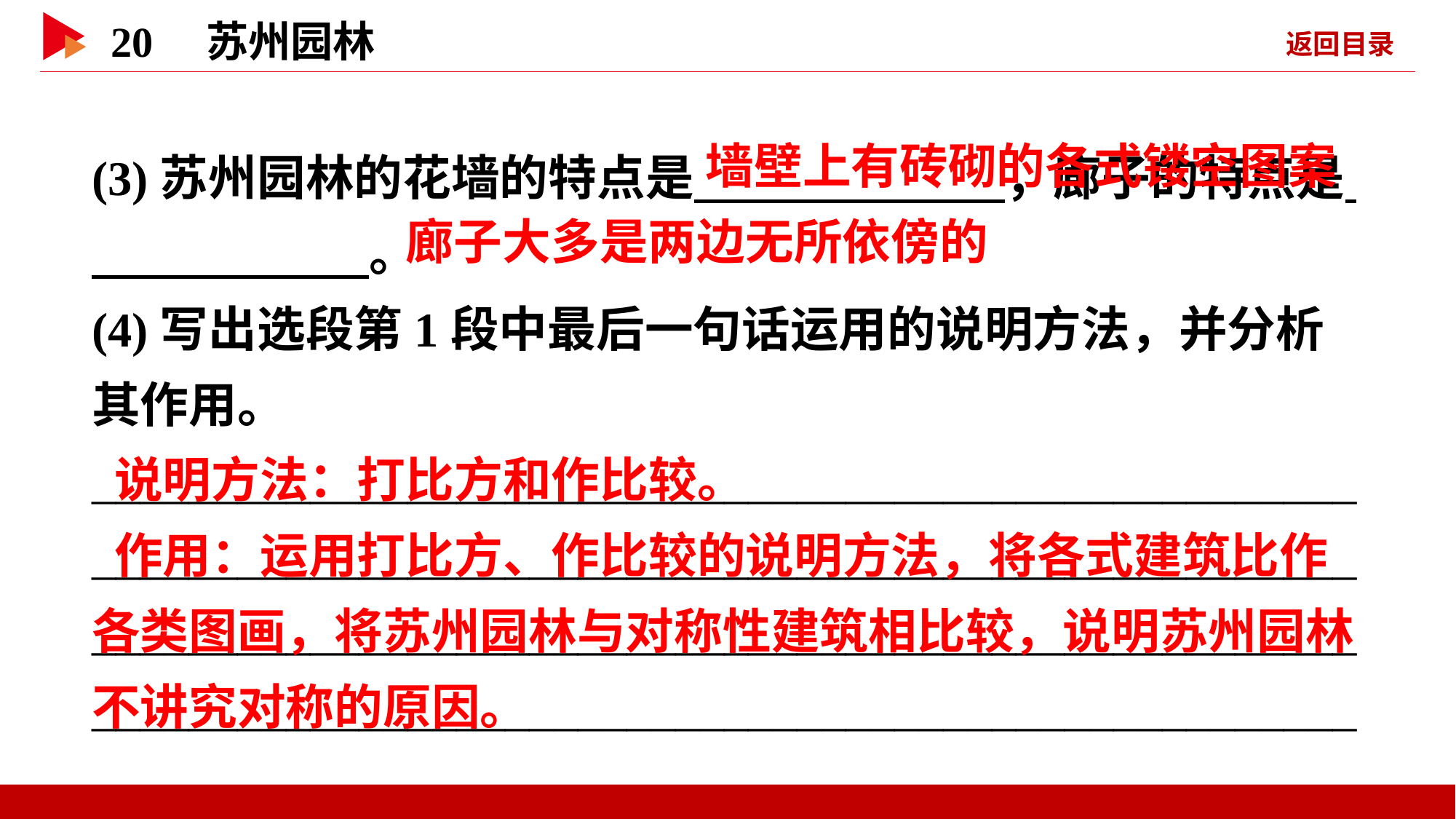

(3)苏州园林的花墙的特点是                            ，廊子的特点是                           。
(4)写出选段第1段中最后一句话运用的说明方法，并分析其作用。
________________________________________________________________________________________________________________________________________________________________________________________________________________
 墙壁上有砖砌的各式镂空图案
 廊子大多是两边无所依傍的
 说明方法：打比方和作比较。
 作用：运用打比方、作比较的说明方法，将各式建筑比作各类图画，将苏州园林与对称性建筑相比较，说明苏州园林不讲究对称的原因。